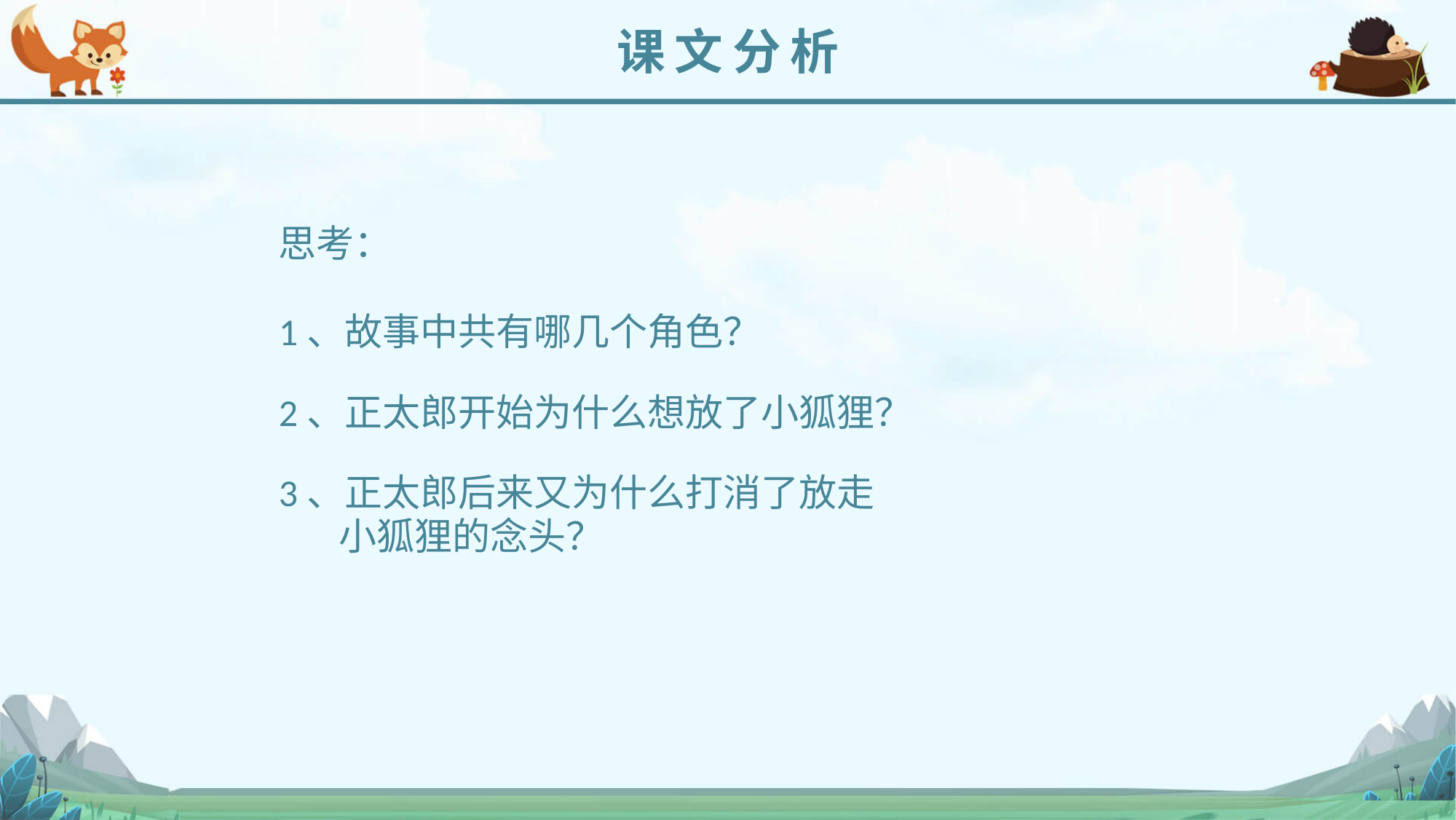

课文分析

思考：

1、故事中共有哪几个角色？
2、正太郎开始为什么想放了小狐狸？
3、正太郎后来又为什么打消了放走
      小狐狸的念头？